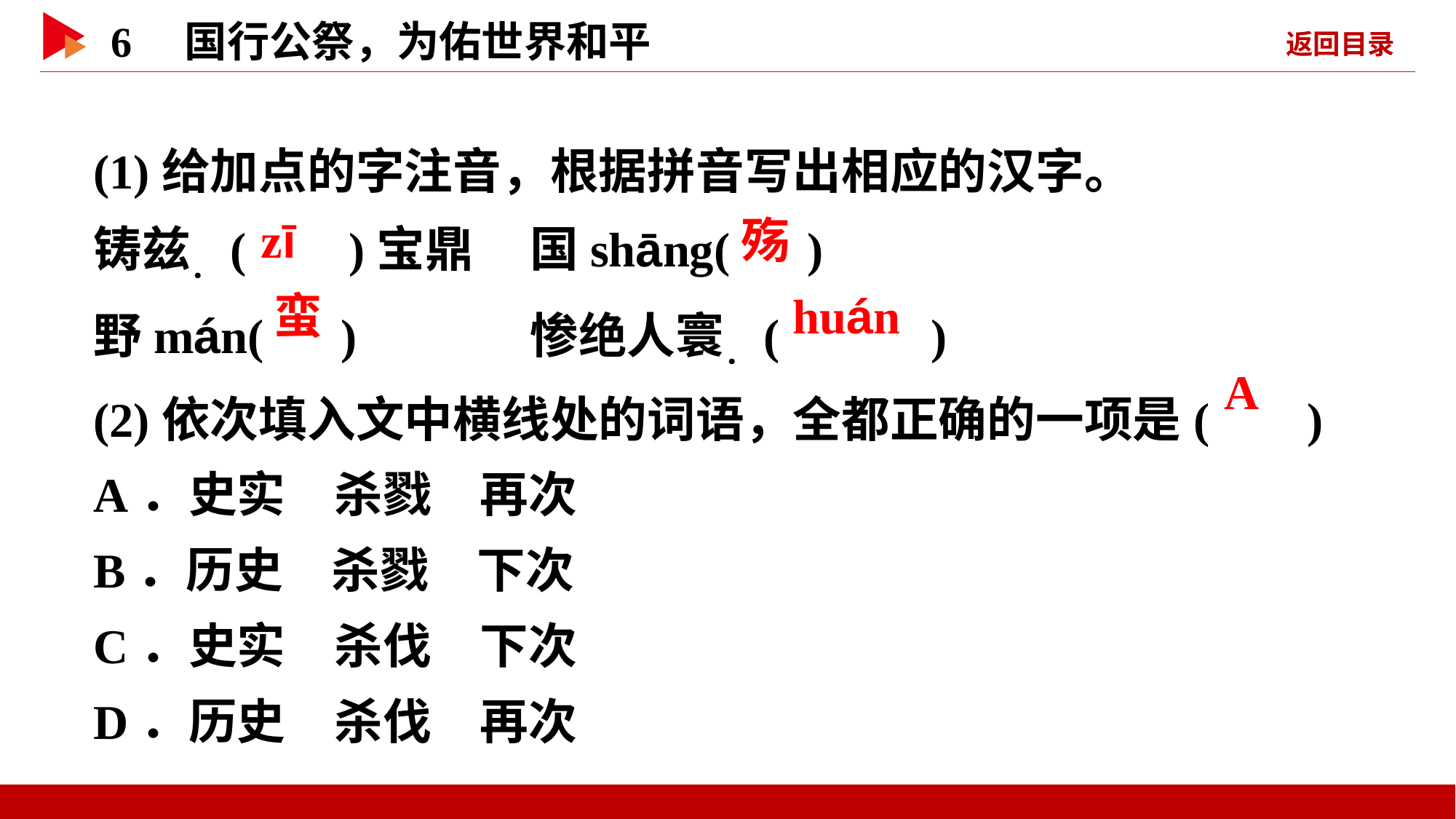

(1)给加点的字注音，根据拼音写出相应的汉字。
铸兹．(        )宝鼎	国shāng(      )
野mán(      )              	惨绝人寰．(            )
(2)依次填入文中横线处的词语，全都正确的一项是(        )
A．史实　杀戮　再次
B．历史　杀戮　下次
C．史实　杀伐　下次
D．历史　杀伐　再次
 zī
   殇
   蛮
 huán
   A